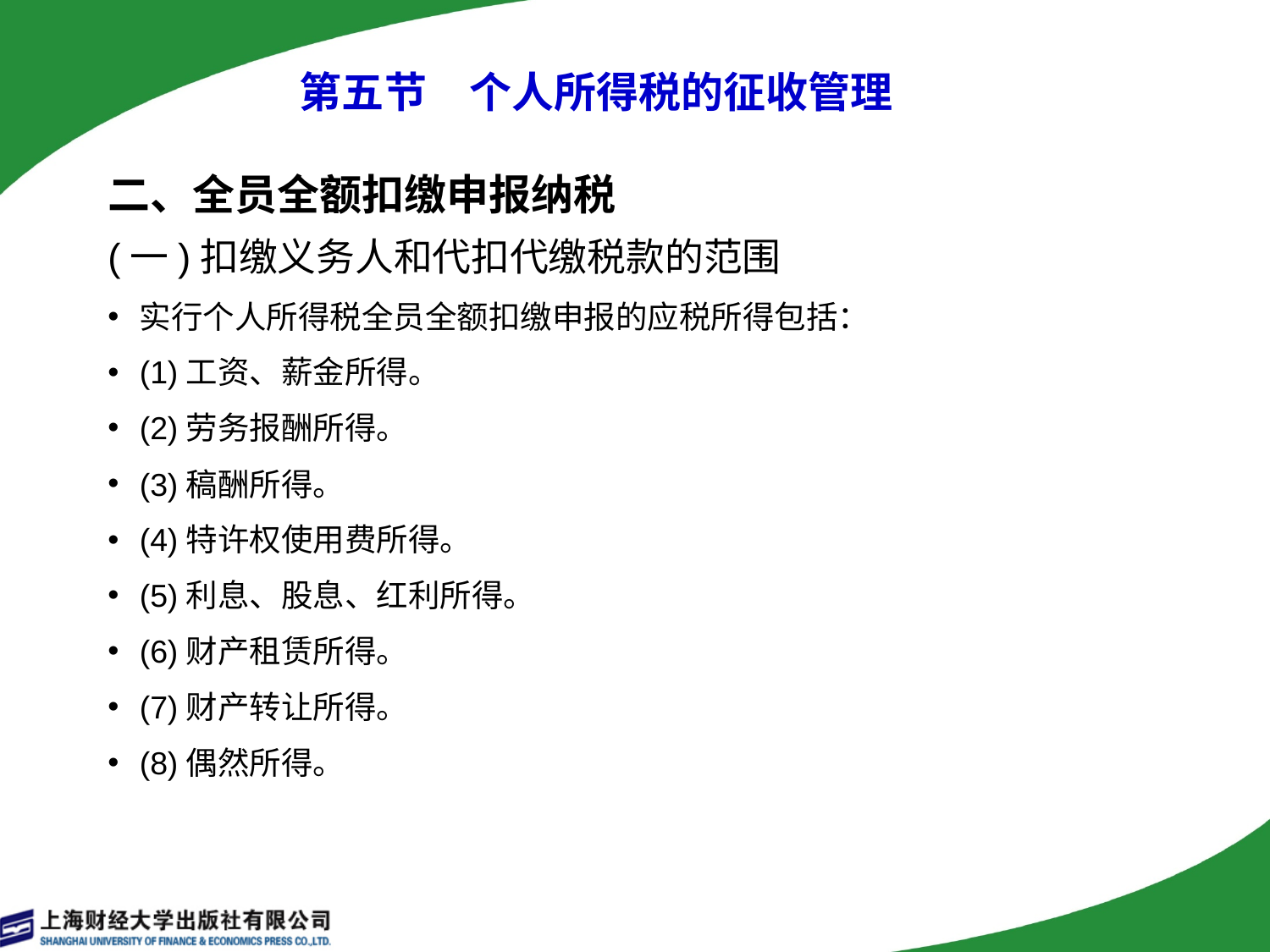

# 第五节　个人所得税的征收管理
二、全员全额扣缴申报纳税
(一)扣缴义务人和代扣代缴税款的范围
实行个人所得税全员全额扣缴申报的应税所得包括：
(1)工资、薪金所得。
(2)劳务报酬所得。
(3)稿酬所得。
(4)特许权使用费所得。
(5)利息、股息、红利所得。
(6)财产租赁所得。
(7)财产转让所得。
(8)偶然所得。